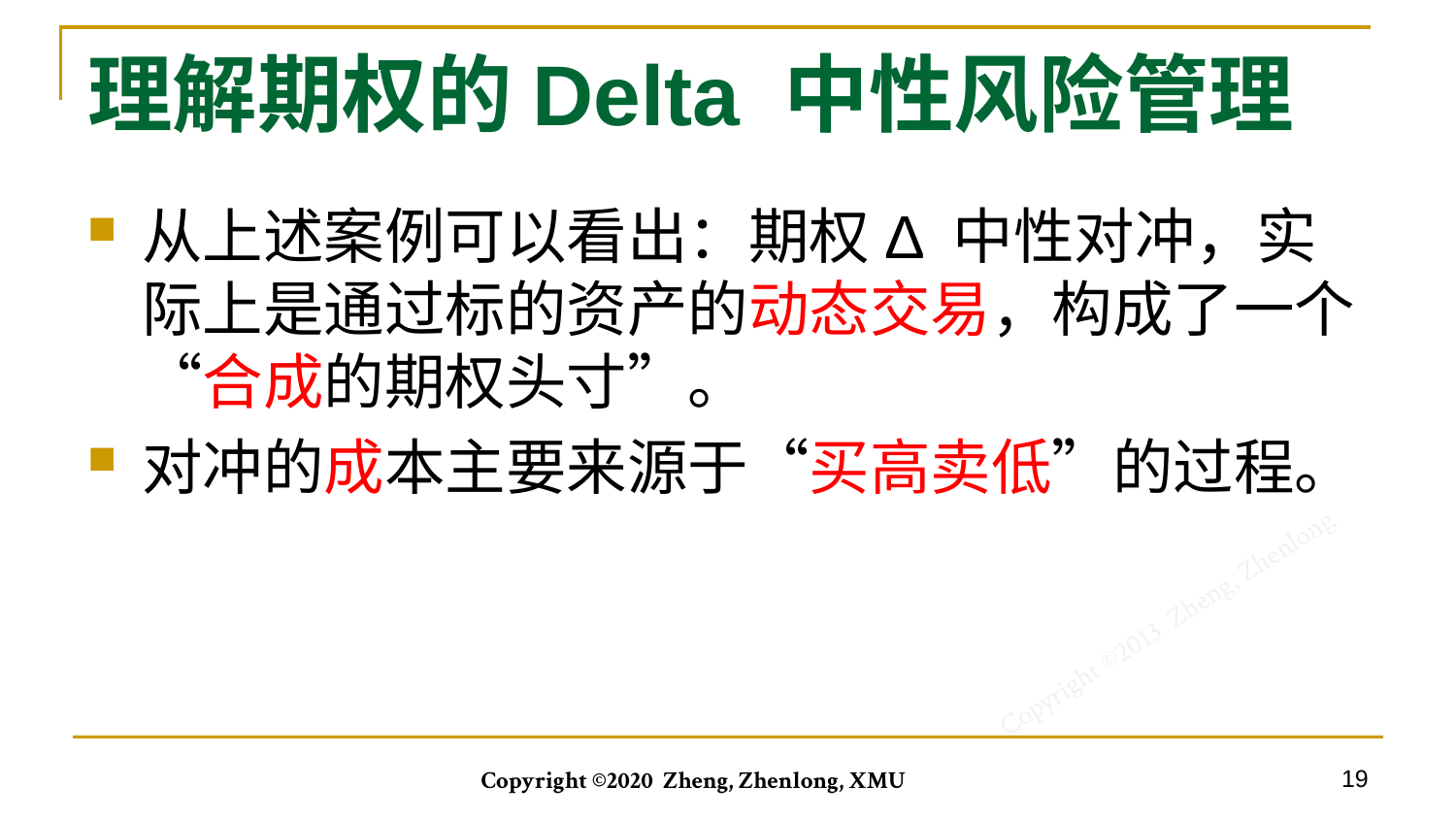

# 理解期权的Delta 中性风险管理
从上述案例可以看出：期权Δ 中性对冲，实际上是通过标的资产的动态交易，构成了一个“合成的期权头寸”。
对冲的成本主要来源于“买高卖低”的过程。
19
Copyright ©2020  Zheng, Zhenlong, XMU